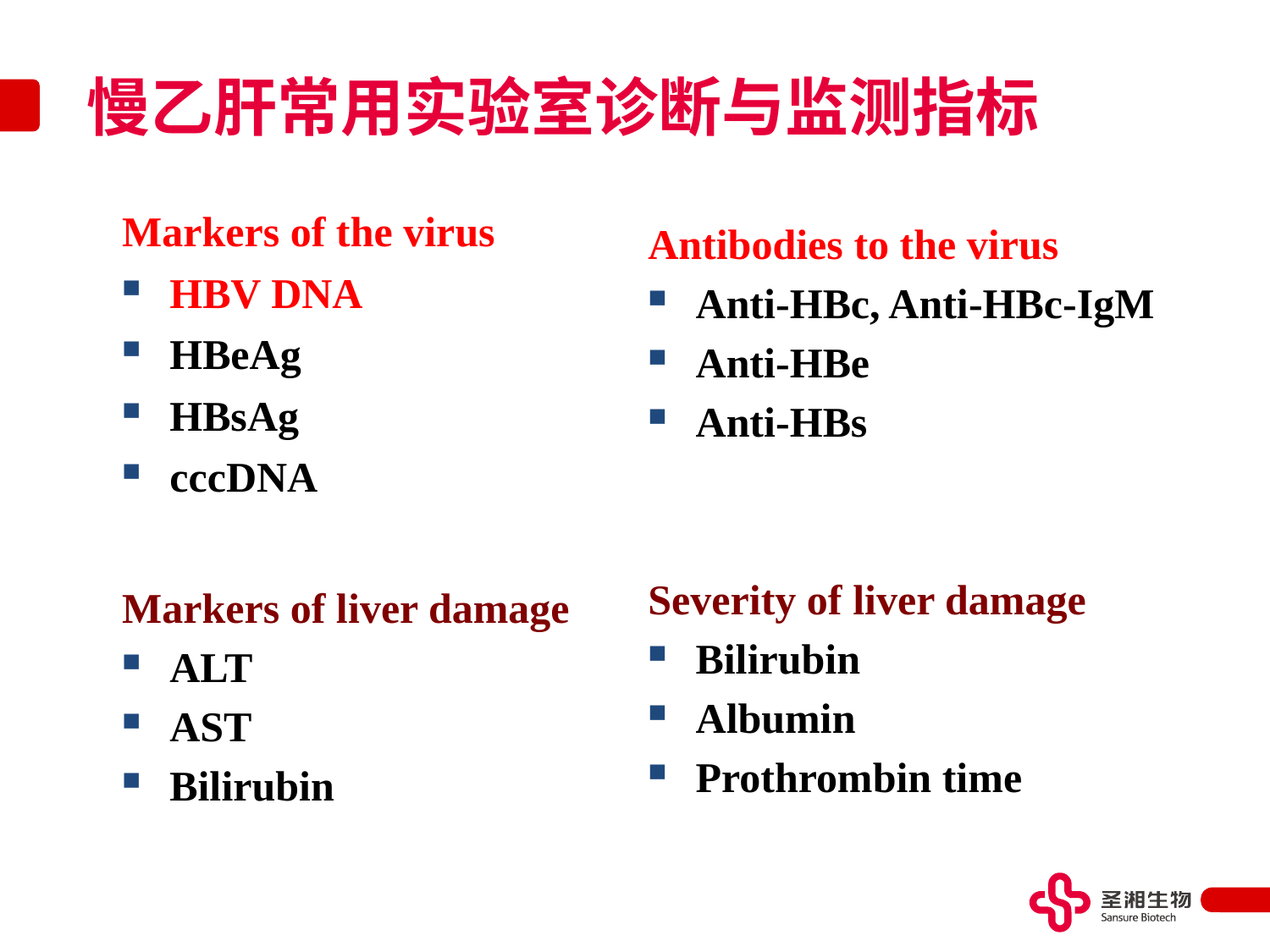

# 慢乙肝常用实验室诊断与监测指标
Markers of the virus
HBV DNA
HBeAg
HBsAg
cccDNA

Markers of liver damage
ALT
AST
Bilirubin
Antibodies to the virus
Anti-HBc, Anti-HBc-IgM
Anti-HBe
Anti-HBs

Severity of liver damage
Bilirubin
Albumin
Prothrombin time